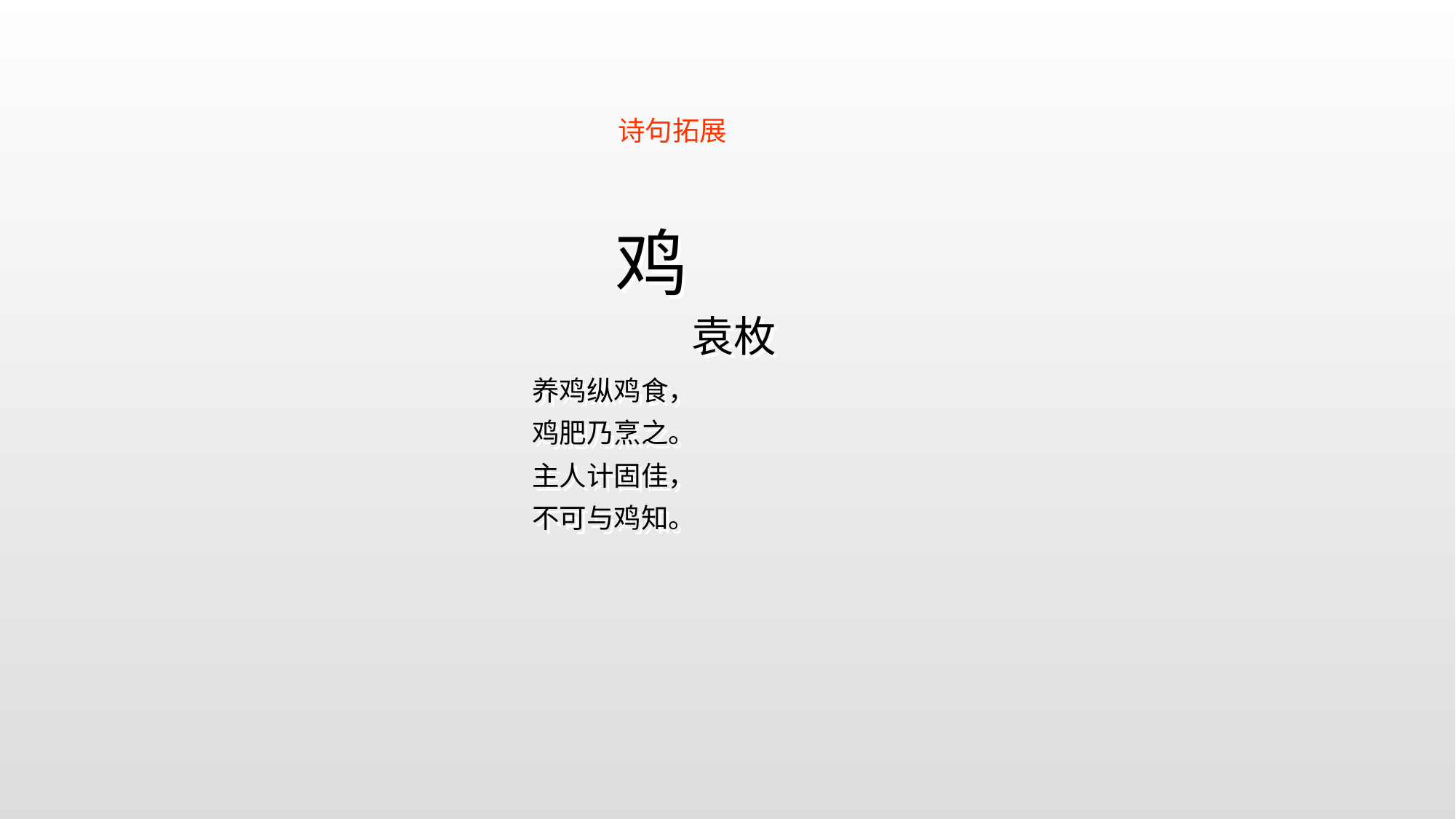

诗句拓展
    鸡
            袁枚
养鸡纵鸡食，
鸡肥乃烹之。
主人计固佳，
不可与鸡知。